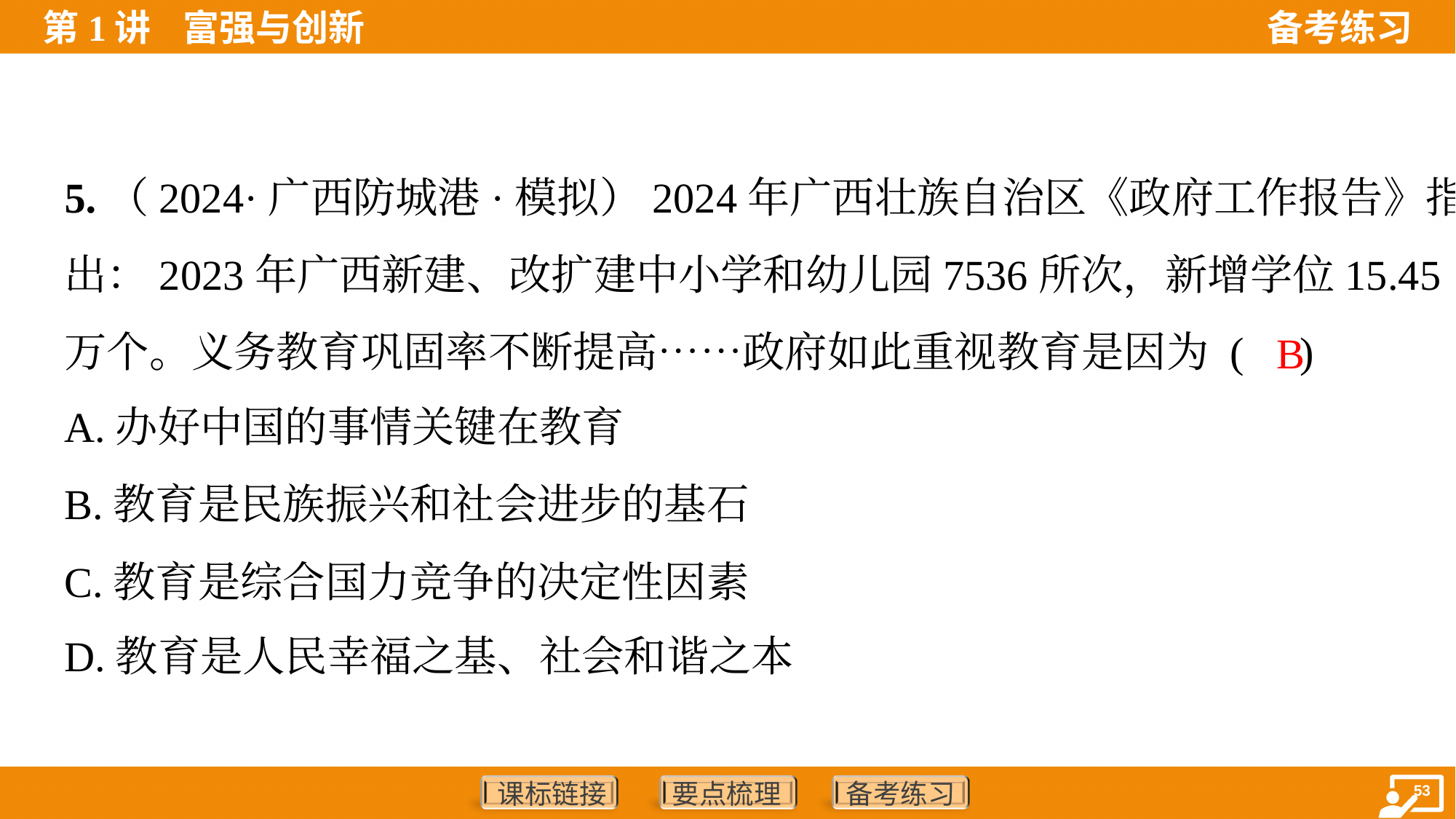

5.（2024·广西防城港·模拟）2024年广西壮族自治区《政府工作报告》指
出：2023年广西新建、改扩建中小学和幼儿园7536所次，新增学位15.45
万个。义务教育巩固率不断提高……政府如此重视教育是因为 (     )
B
A.办好中国的事情关键在教育
B.教育是民族振兴和社会进步的基石
C.教育是综合国力竞争的决定性因素
D.教育是人民幸福之基、社会和谐之本